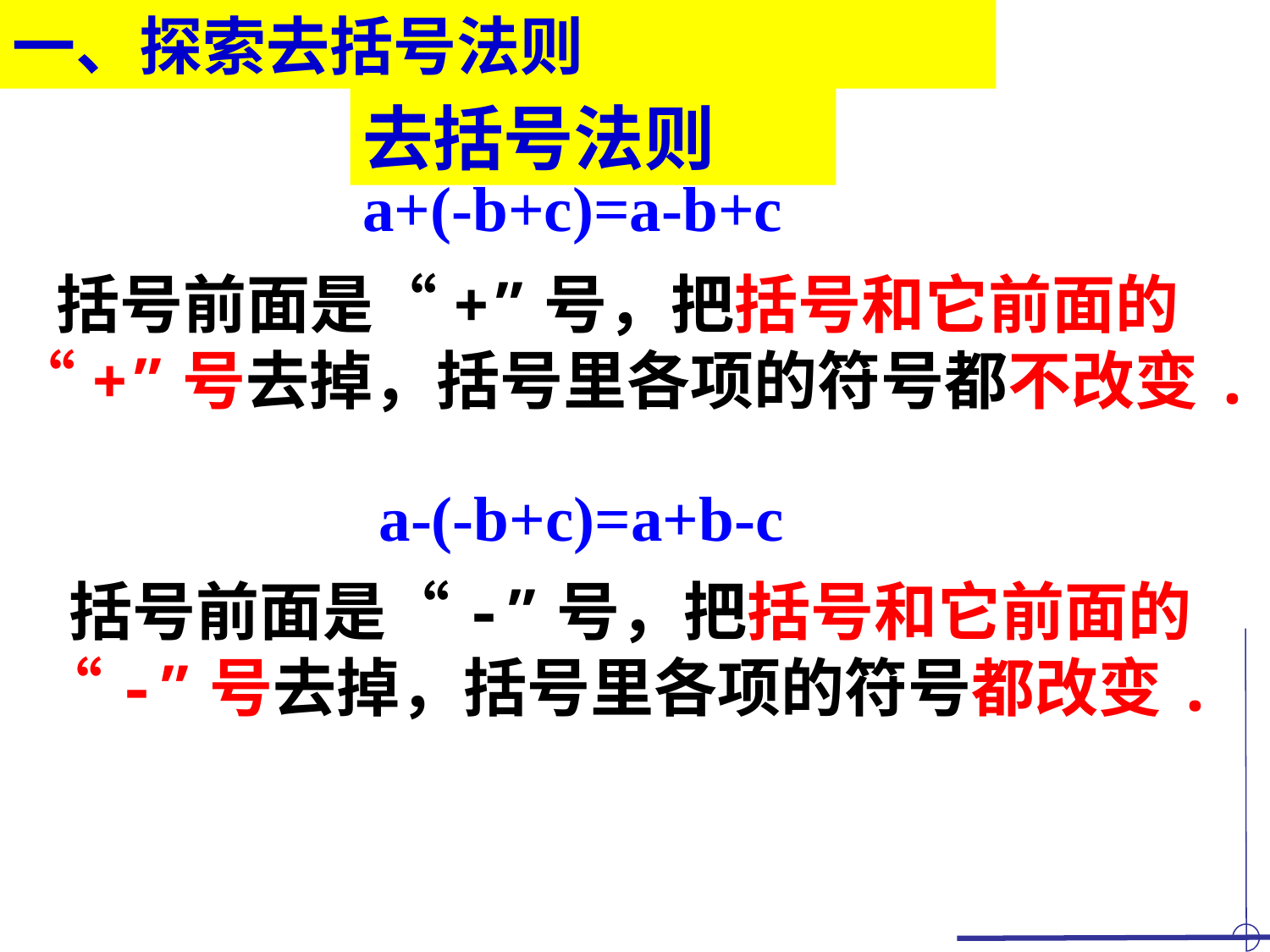

一、探索去括号法则
去括号法则
a+(-b+c)=a-b+c
  括号前面是“+”号，把括号和它前面的“+”号去掉，括号里各项的符号都不改变.
a-(-b+c)=a+b-c
 括号前面是“-”号，把括号和它前面的“-”号去掉，括号里各项的符号都改变.